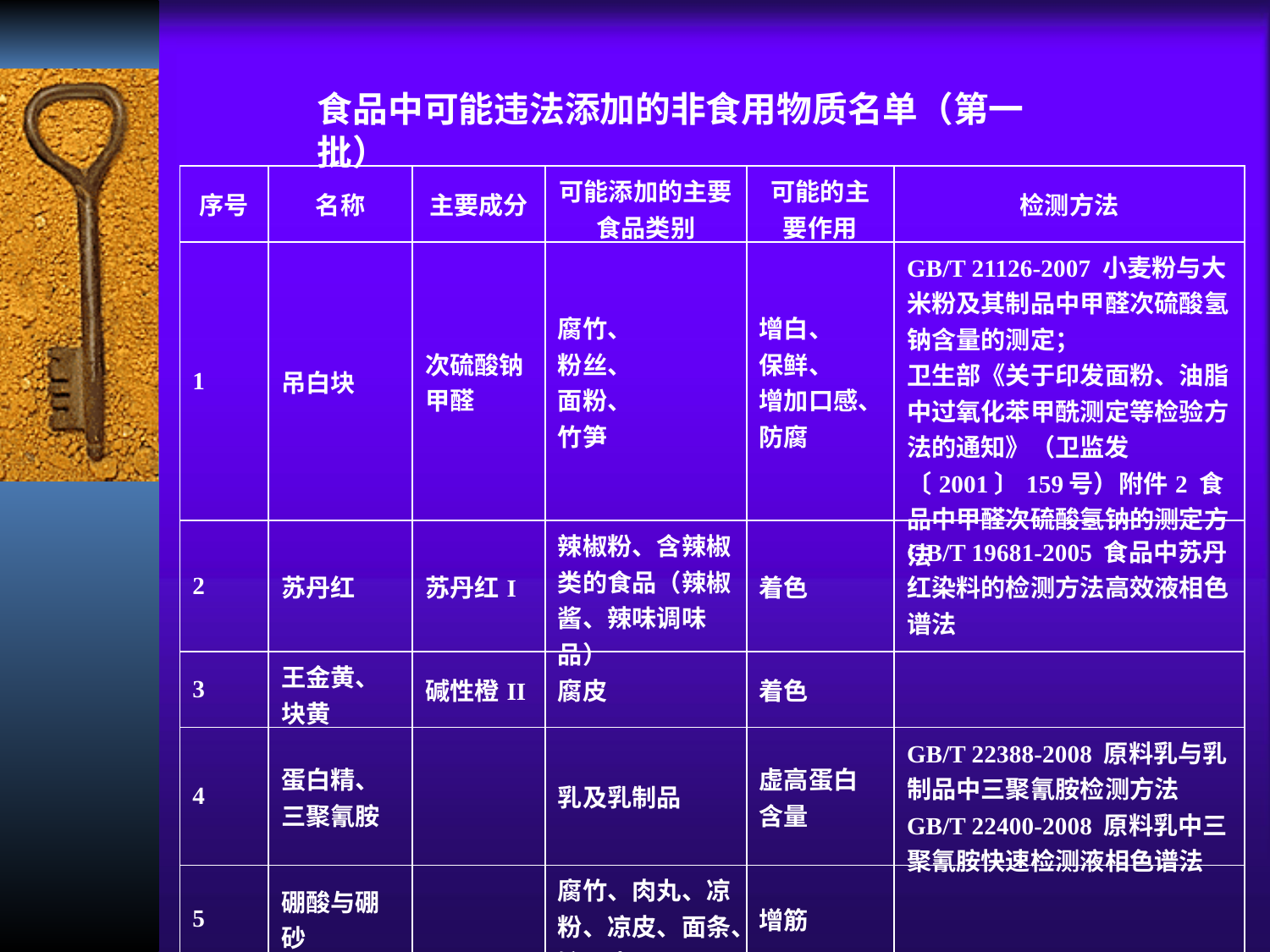

食品中可能违法添加的非食用物质名单（第一批）

| 序号 | 名称 | 主要成分 | 可能添加的主要食品类别 | 可能的主要作用 | 检测方法 |
| --- | --- | --- | --- | --- | --- |
| 1 | 吊白块 | 次硫酸钠甲醛 | 腐竹、 粉丝、 面粉、 竹笋 | 增白、 保鲜、 增加口感、防腐 | GB/T 21126-2007 小麦粉与大米粉及其制品中甲醛次硫酸氢钠含量的测定； 卫生部《关于印发面粉、油脂中过氧化苯甲酰测定等检验方法的通知》（卫监发〔2001〕159号）附件2 食品中甲醛次硫酸氢钠的测定方法 |
| 2 | 苏丹红 | 苏丹红I | 辣椒粉、含辣椒类的食品（辣椒酱、辣味调味品） | 着色 | GB/T 19681-2005 食品中苏丹红染料的检测方法高效液相色谱法 |
| 3 | 王金黄、 块黄 | 碱性橙II | 腐皮 | 着色 |  |
| 4 | 蛋白精、 三聚氰胺 |  | 乳及乳制品 | 虚高蛋白含量 | GB/T 22388-2008 原料乳与乳制品中三聚氰胺检测方法 GB/T 22400-2008 原料乳中三聚氰胺快速检测液相色谱法 |
| 5 | 硼酸与硼砂 |  | 腐竹、肉丸、凉粉、凉皮、面条、饺子皮 | 增筋 |  |